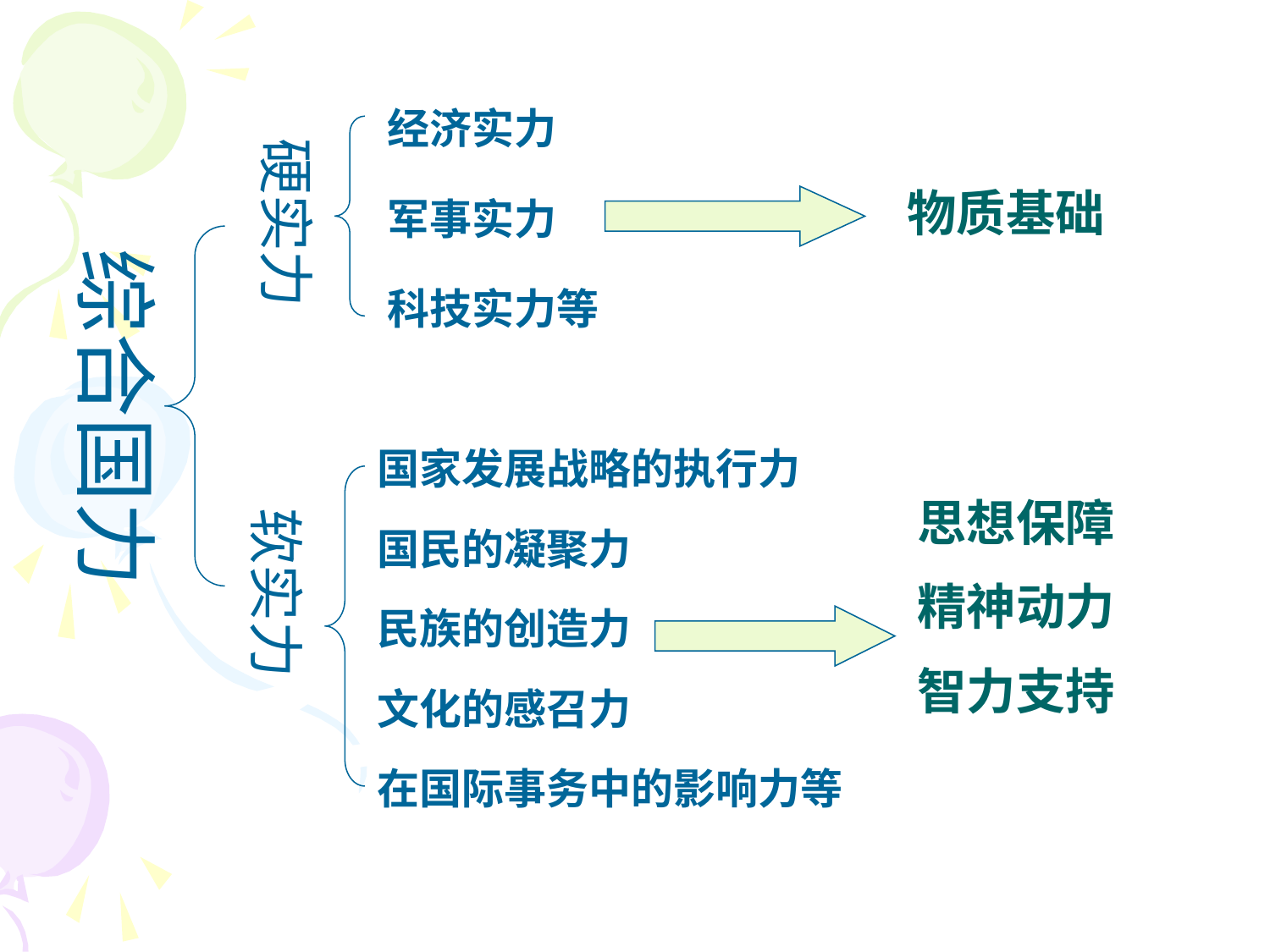

经济实力

硬实力

物质基础

军事实力

综合国力
科技实力等
国家发展战略的执行力

思想保障
精神动力
智力支持

软实力
国民的凝聚力

民族的创造力

文化的感召力
在国际事务中的影响力等